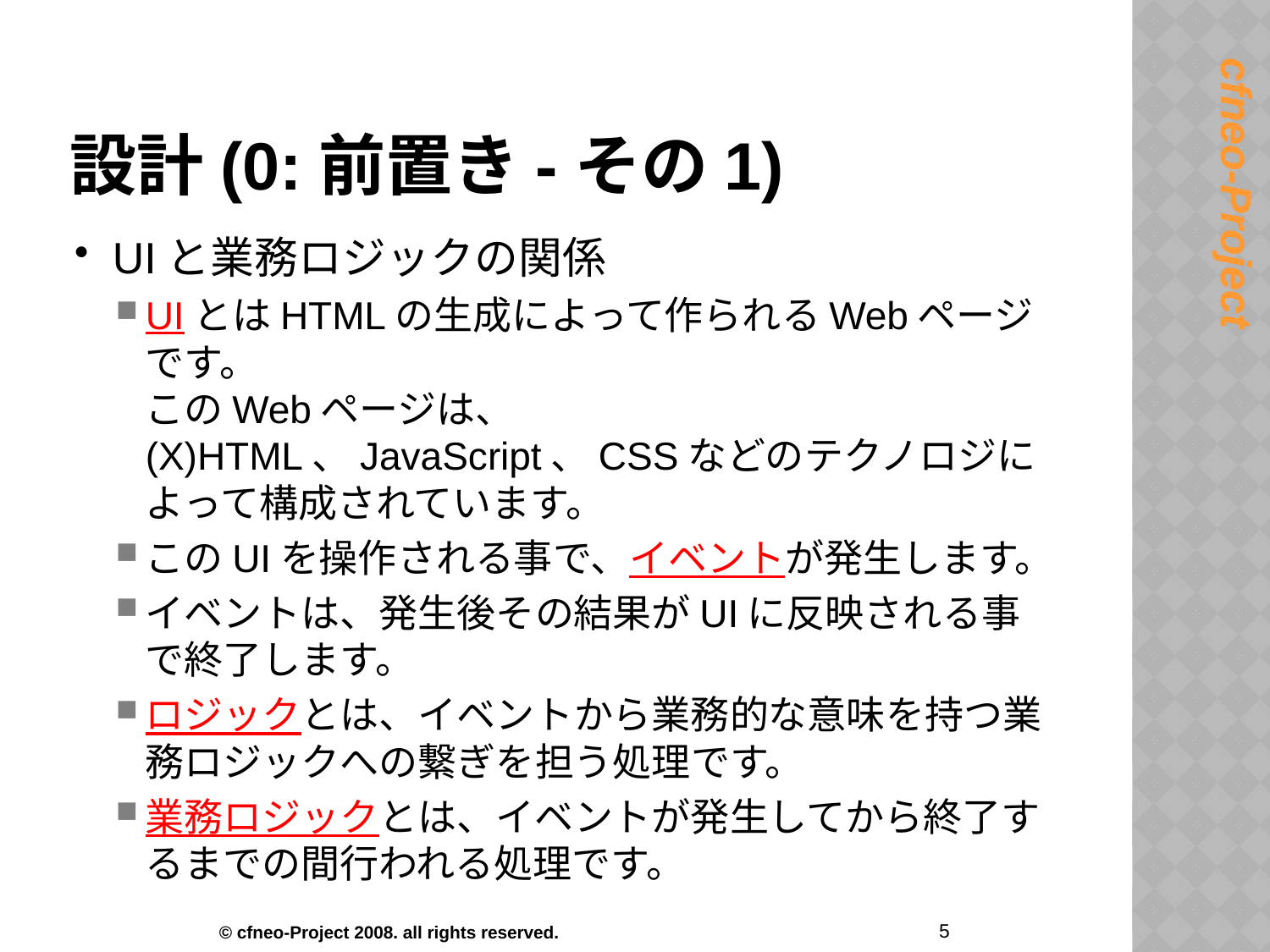

# 設計(0:前置き-その1)
UIと業務ロジックの関係
UIとはHTMLの生成によって作られるWebページです。
このWebページは、(X)HTML、JavaScript、CSSなどのテクノロジによって構成されています。
このUIを操作される事で、イベントが発生します。
イベントは、発生後その結果がUIに反映される事で終了します。
ロジックとは、イベントから業務的な意味を持つ業務ロジックへの繋ぎを担う処理です。
業務ロジックとは、イベントが発生してから終了するまでの間行われる処理です。
5
© cfneo-Project 2008. all rights reserved.